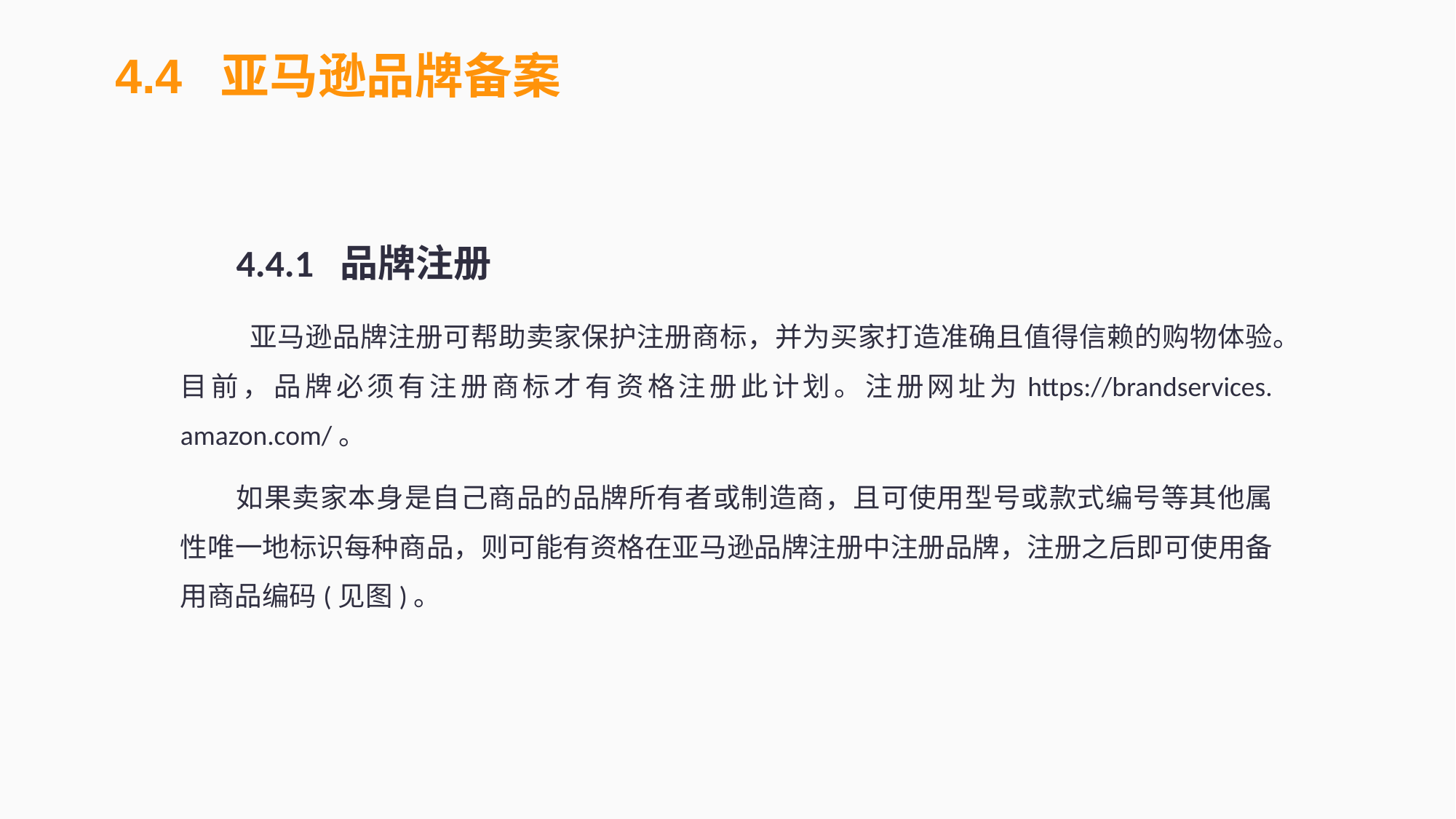

4.4  亚马逊品牌备案
4.4.1  品牌注册
 亚马逊品牌注册可帮助卖家保护注册商标，并为买家打造准确且值得信赖的购物体验。目前，品牌必须有注册商标才有资格注册此计划。注册网址为https://brandservices. amazon.com/。
如果卖家本身是自己商品的品牌所有者或制造商，且可使用型号或款式编号等其他属性唯一地标识每种商品，则可能有资格在亚马逊品牌注册中注册品牌，注册之后即可使用备用商品编码(见图)。